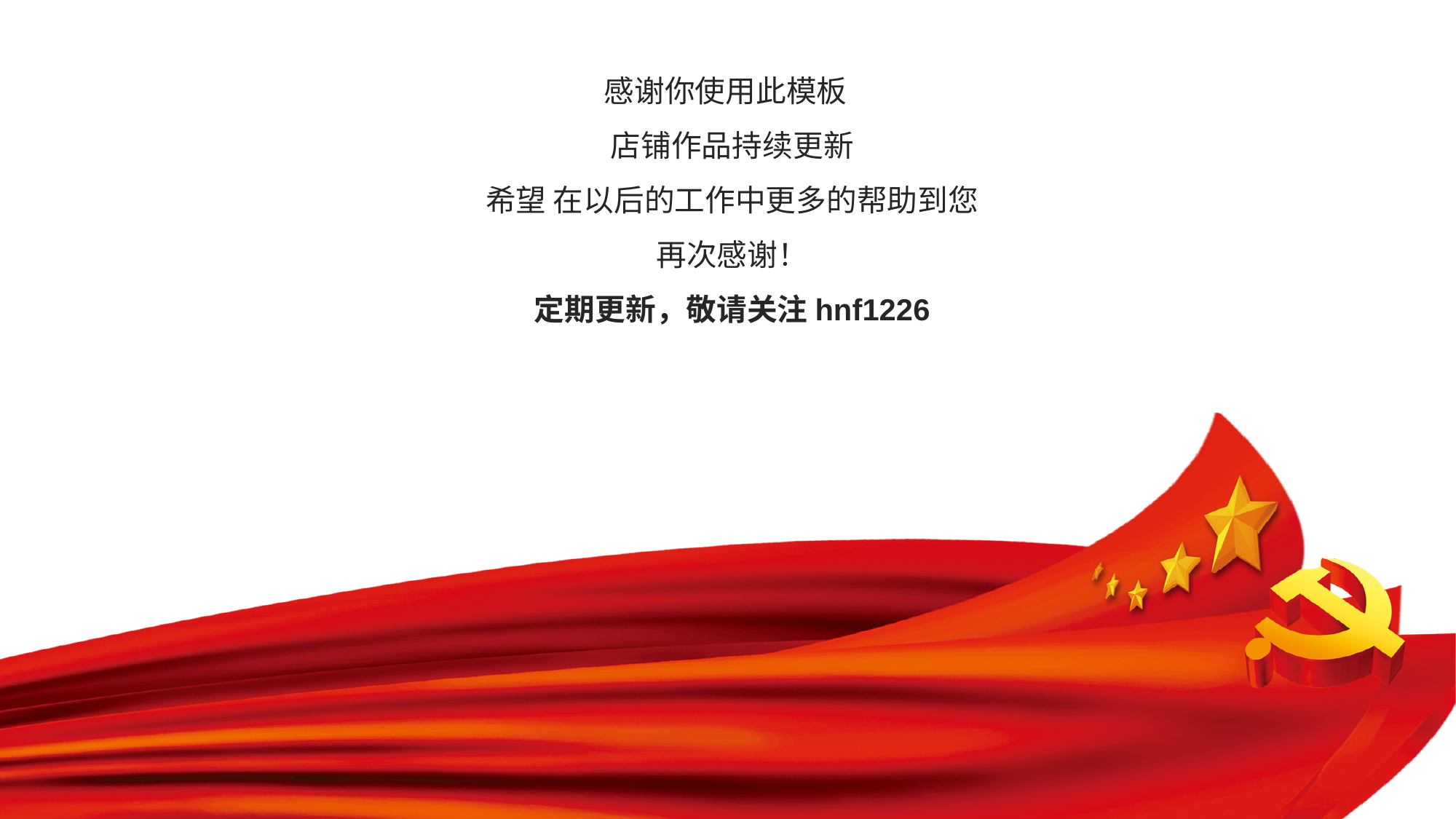

感谢你使用此模板
店铺作品持续更新
希望 在以后的工作中更多的帮助到您
再次感谢！
定期更新，敬请关注hnf1226